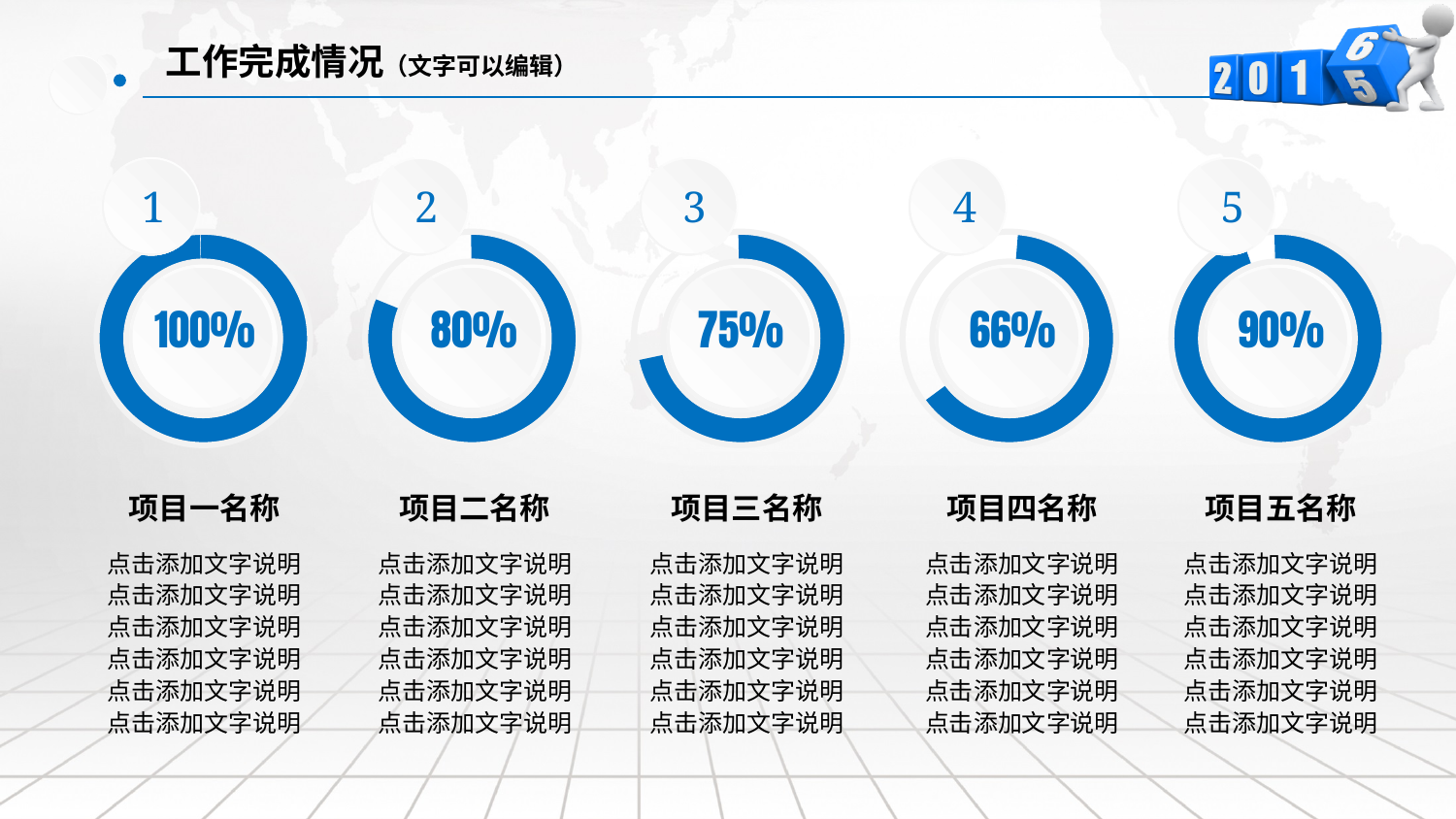

工作完成情况（文字可以编辑）

1

2

3

4

5

100%
80%
75%
66%
90%
项目一名称
点击添加文字说明
点击添加文字说明
点击添加文字说明
点击添加文字说明
点击添加文字说明
点击添加文字说明
项目二名称
点击添加文字说明
点击添加文字说明
点击添加文字说明
点击添加文字说明
点击添加文字说明
点击添加文字说明
项目三名称
点击添加文字说明
点击添加文字说明
点击添加文字说明
点击添加文字说明
点击添加文字说明
点击添加文字说明
项目四名称
点击添加文字说明
点击添加文字说明
点击添加文字说明
点击添加文字说明
点击添加文字说明
点击添加文字说明
项目五名称
点击添加文字说明
点击添加文字说明
点击添加文字说明
点击添加文字说明
点击添加文字说明
点击添加文字说明